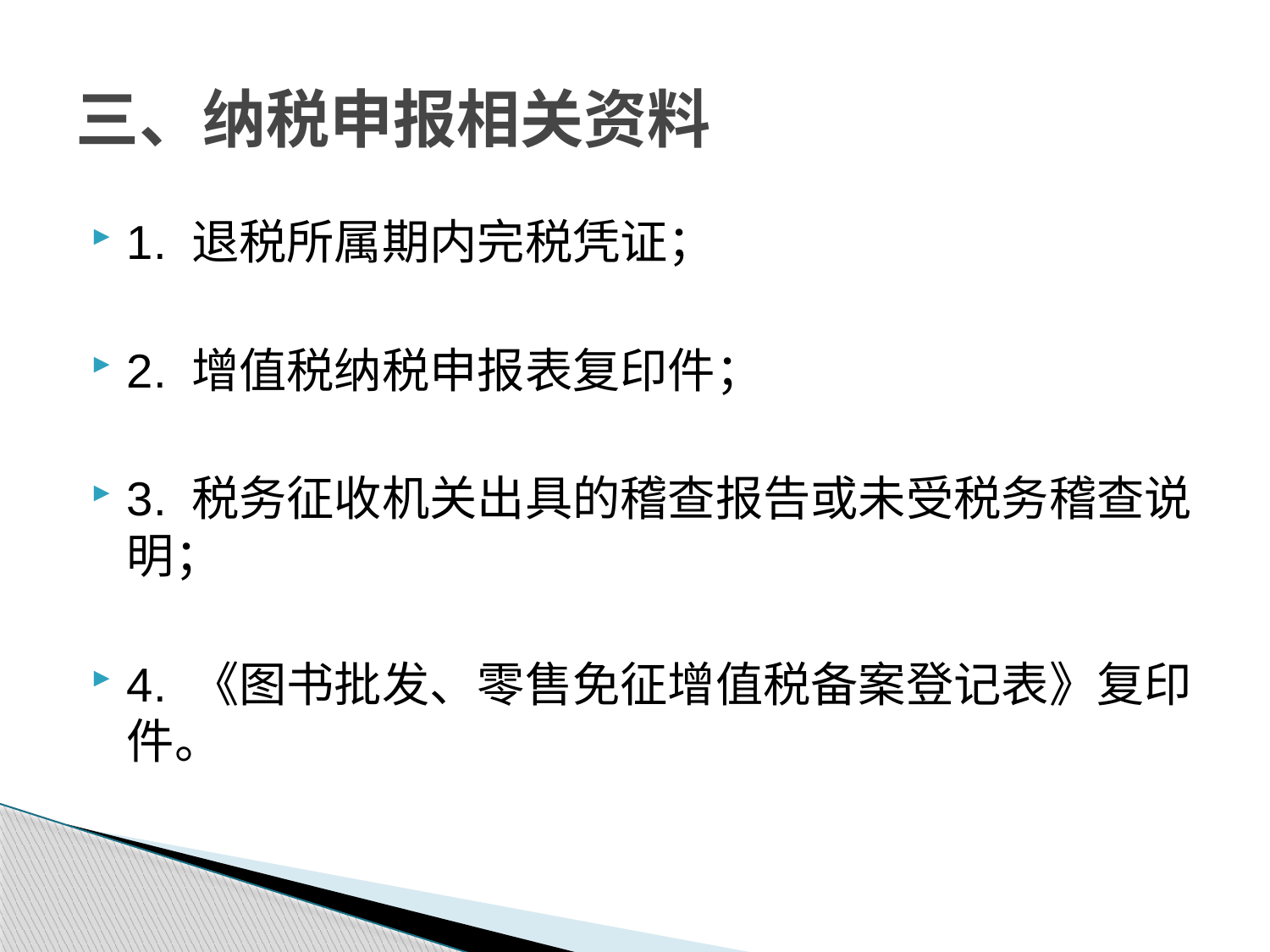

# 三、纳税申报相关资料
1. 退税所属期内完税凭证；

2. 增值税纳税申报表复印件；

3. 税务征收机关出具的稽查报告或未受税务稽查说明；

4. 《图书批发、零售免征增值税备案登记表》复印件。